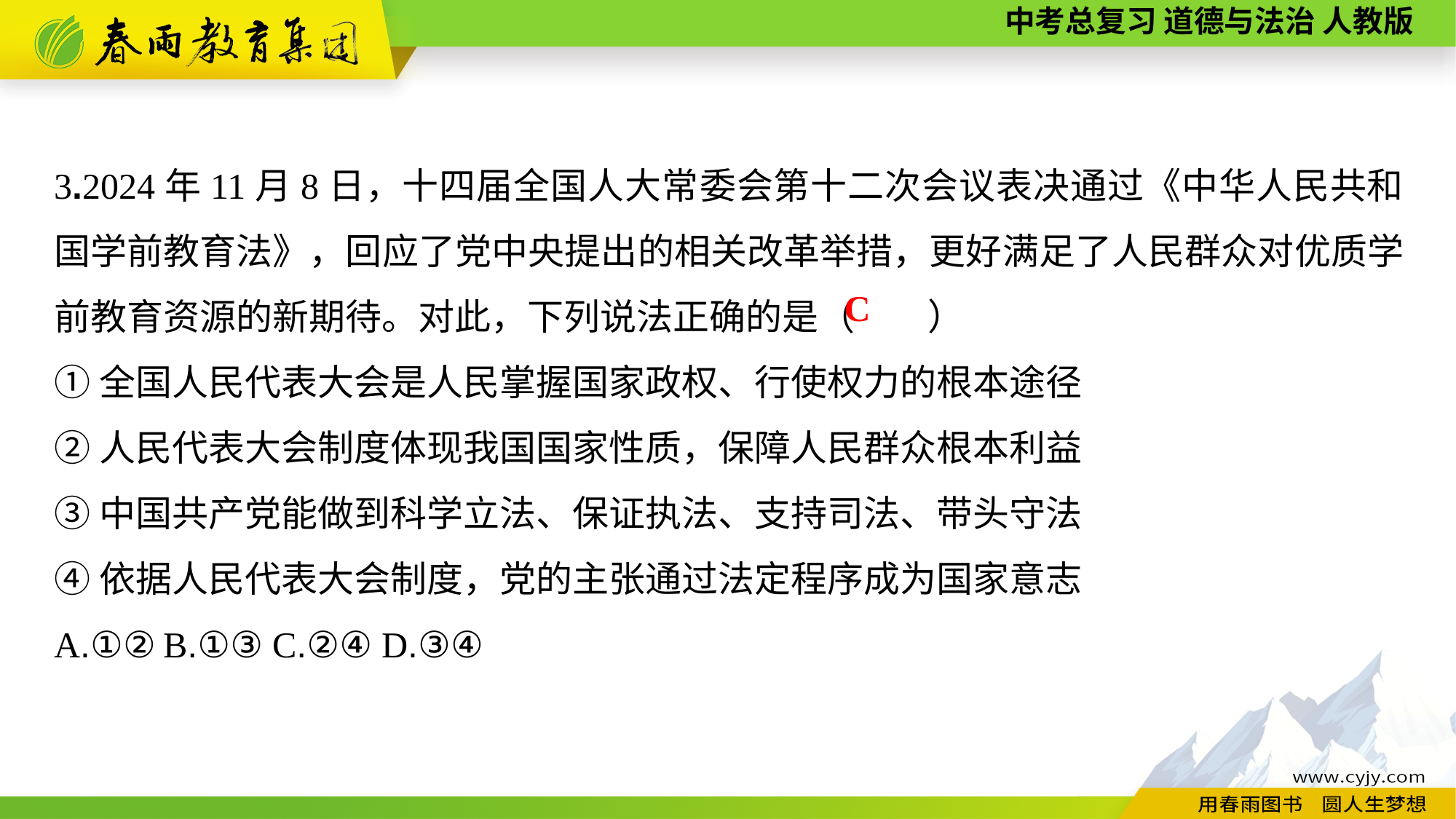

3.2024年11月8日，十四届全国人大常委会第十二次会议表决通过《中华人民共和国学前教育法》，回应了党中央提出的相关改革举措，更好满足了人民群众对优质学前教育资源的新期待。对此，下列说法正确的是（　　）
①全国人民代表大会是人民掌握国家政权、行使权力的根本途径
②人民代表大会制度体现我国国家性质，保障人民群众根本利益
③中国共产党能做到科学立法、保证执法、支持司法、带头守法
④依据人民代表大会制度，党的主张通过法定程序成为国家意志
A.①②	B.①③	C.②④	D.③④
C